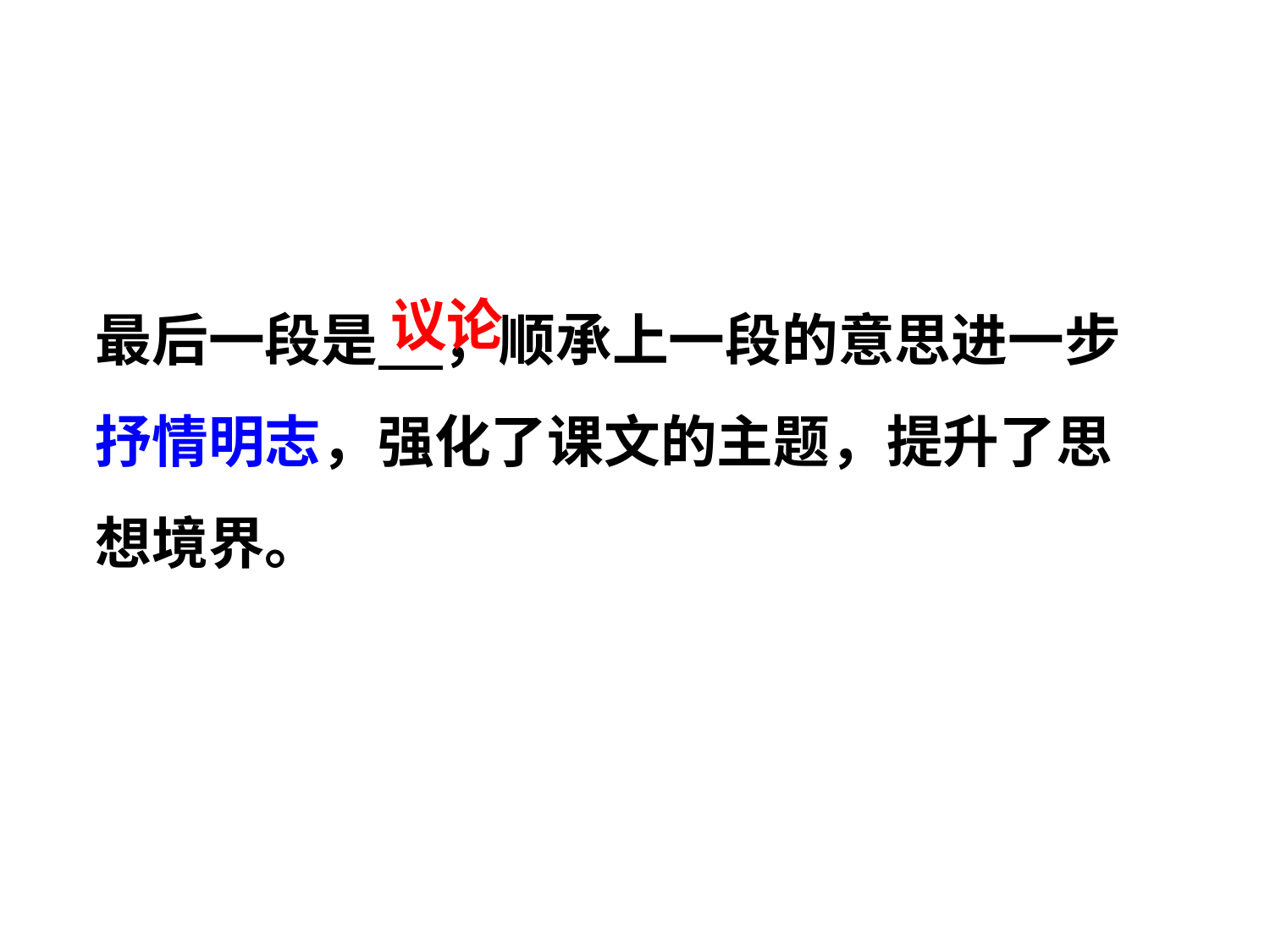

最后一段是     ，顺承上一段的意思进一步抒情明志，强化了课文的主题，提升了思想境界。
议论